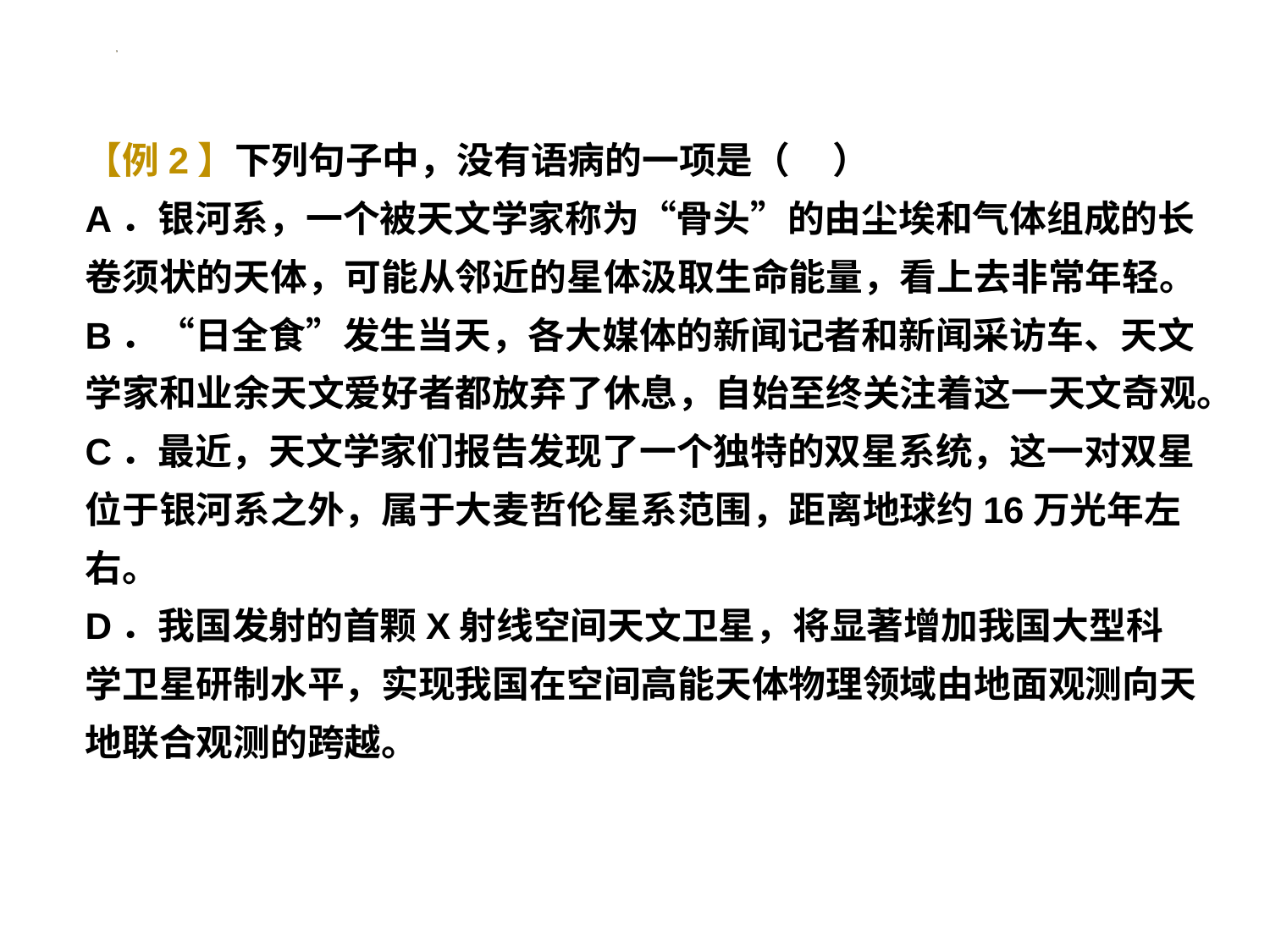

【例2】下列句子中，没有语病的一项是（     ）
A．银河系，一个被天文学家称为“骨头”的由尘埃和气体组成的长卷须状的天体，可能从邻近的星体汲取生命能量，看上去非常年轻。
B．“日全食”发生当天，各大媒体的新闻记者和新闻采访车、天文学家和业余天文爱好者都放弃了休息，自始至终关注着这一天文奇观。
C．最近，天文学家们报告发现了一个独特的双星系统，这一对双星位于银河系之外，属于大麦哲伦星系范围，距离地球约16万光年左右。
D．我国发射的首颗X射线空间天文卫星，将显著增加我国大型科学卫星研制水平，实现我国在空间高能天体物理领域由地面观测向天地联合观测的跨越。